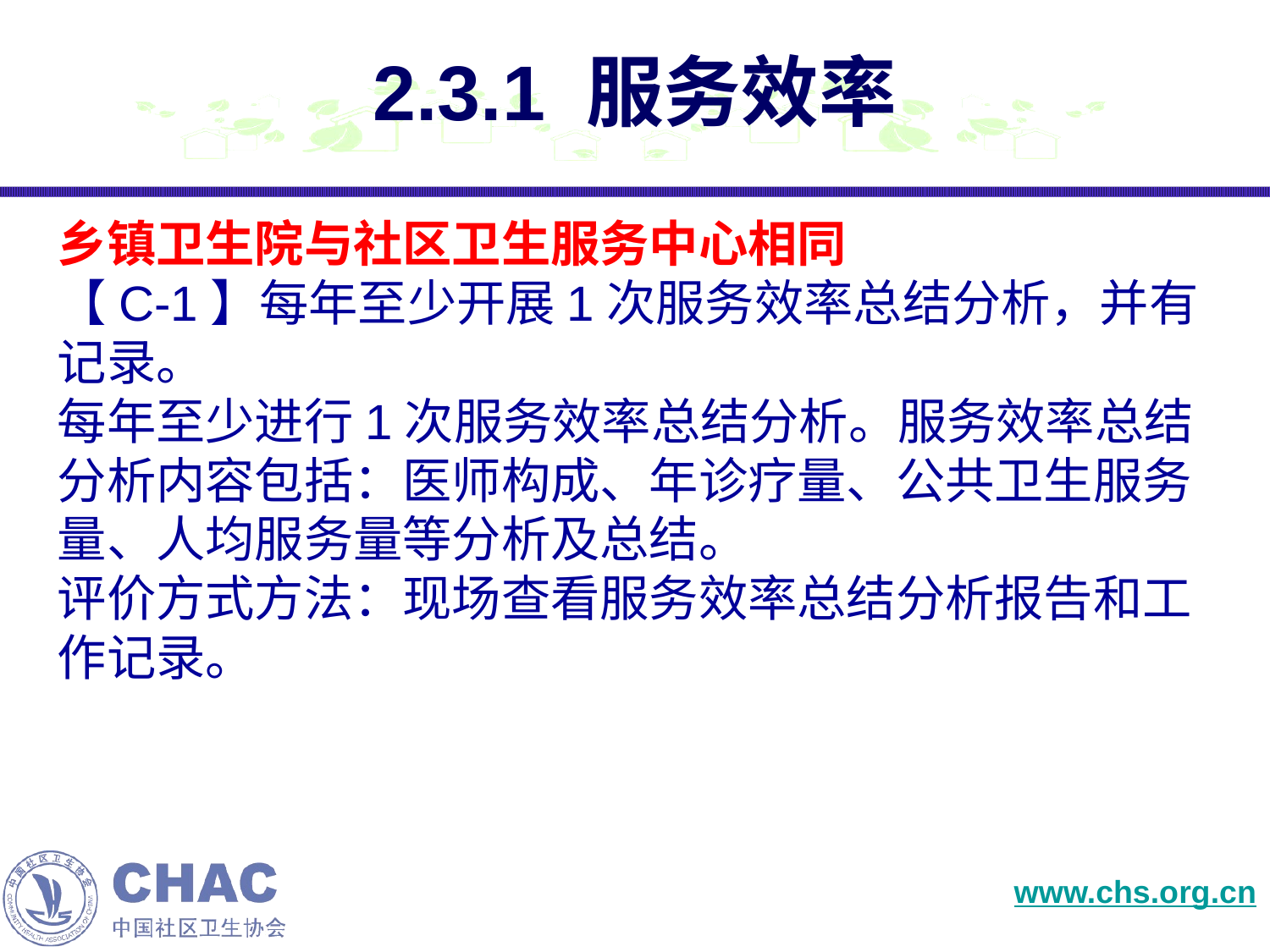

# 2.3.1 服务效率
乡镇卫生院与社区卫生服务中心相同
【C-1】每年至少开展1次服务效率总结分析，并有记录。
每年至少进行1次服务效率总结分析。服务效率总结分析内容包括：医师构成、年诊疗量、公共卫生服务量、人均服务量等分析及总结。
评价方式方法：现场查看服务效率总结分析报告和工作记录。